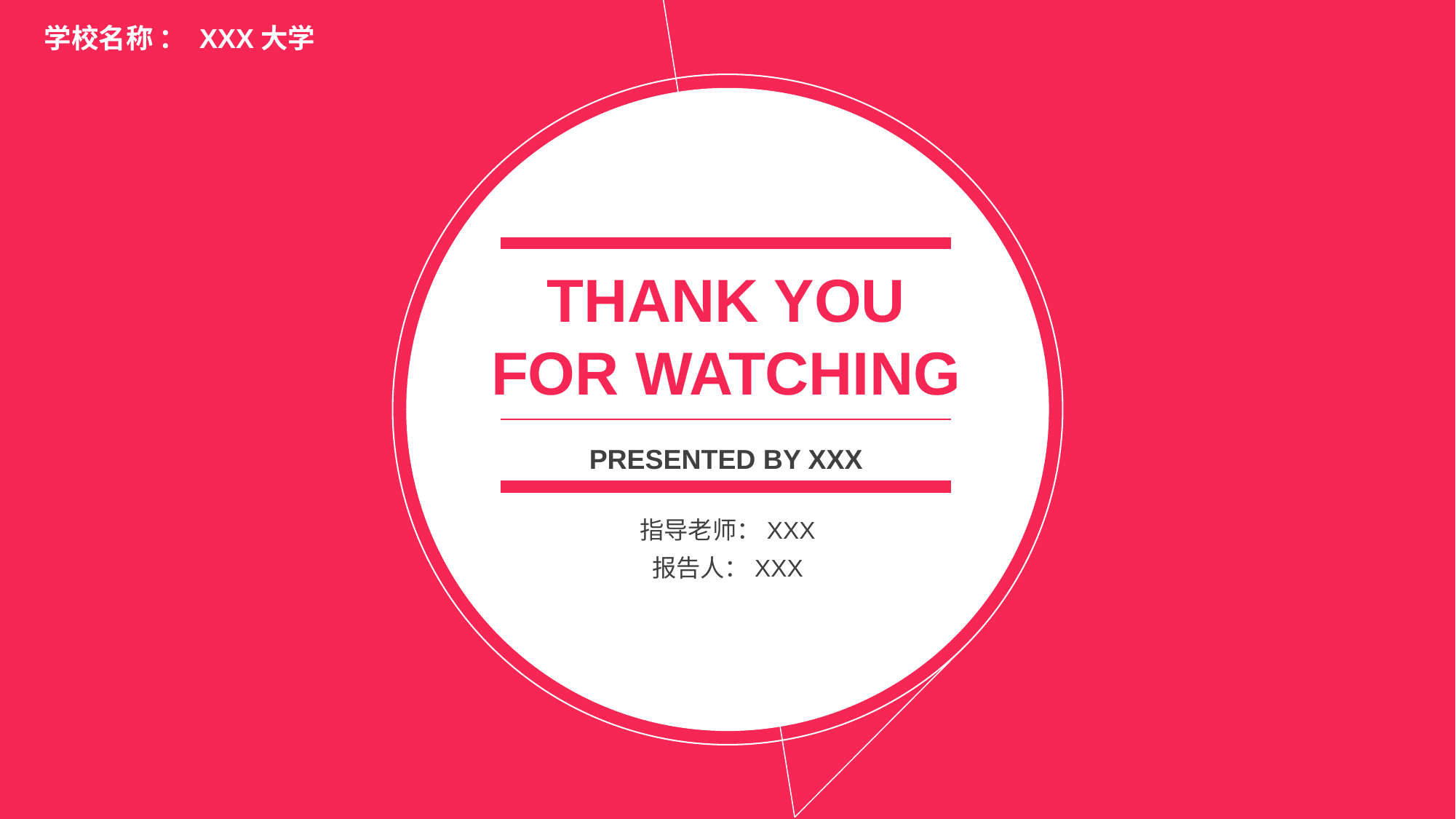

学校名称 ： XXX大学
THANK YOU
FOR WATCHING
PRESENTED BY XXX
指导老师：XXX
报告人：XXX